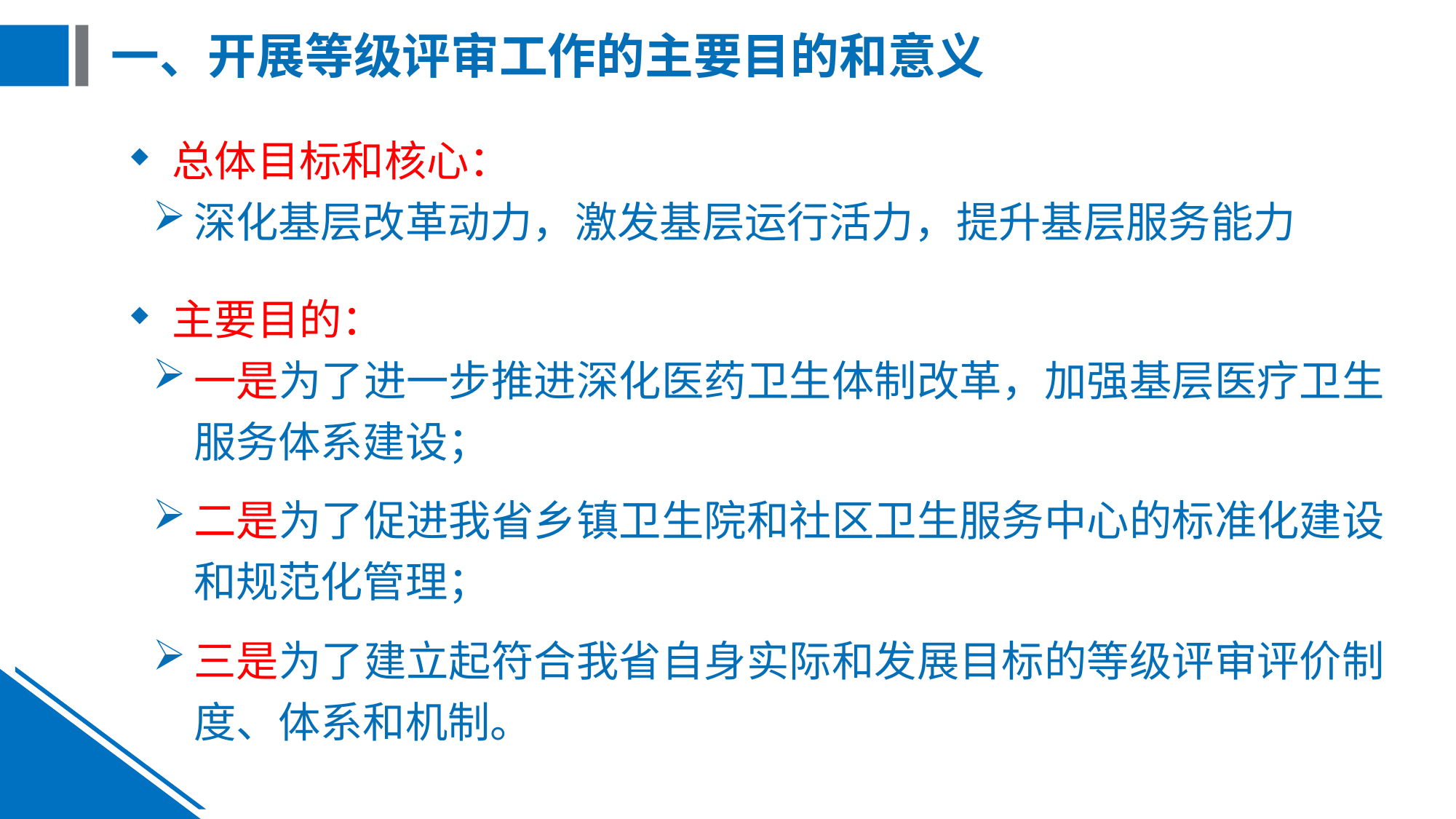

# 一、开展等级评审工作的主要目的和意义
总体目标和核心：
深化基层改革动力，激发基层运行活力，提升基层服务能力
主要目的：
一是为了进一步推进深化医药卫生体制改革，加强基层医疗卫生服务体系建设；
二是为了促进我省乡镇卫生院和社区卫生服务中心的标准化建设和规范化管理；
三是为了建立起符合我省自身实际和发展目标的等级评审评价制度、体系和机制。